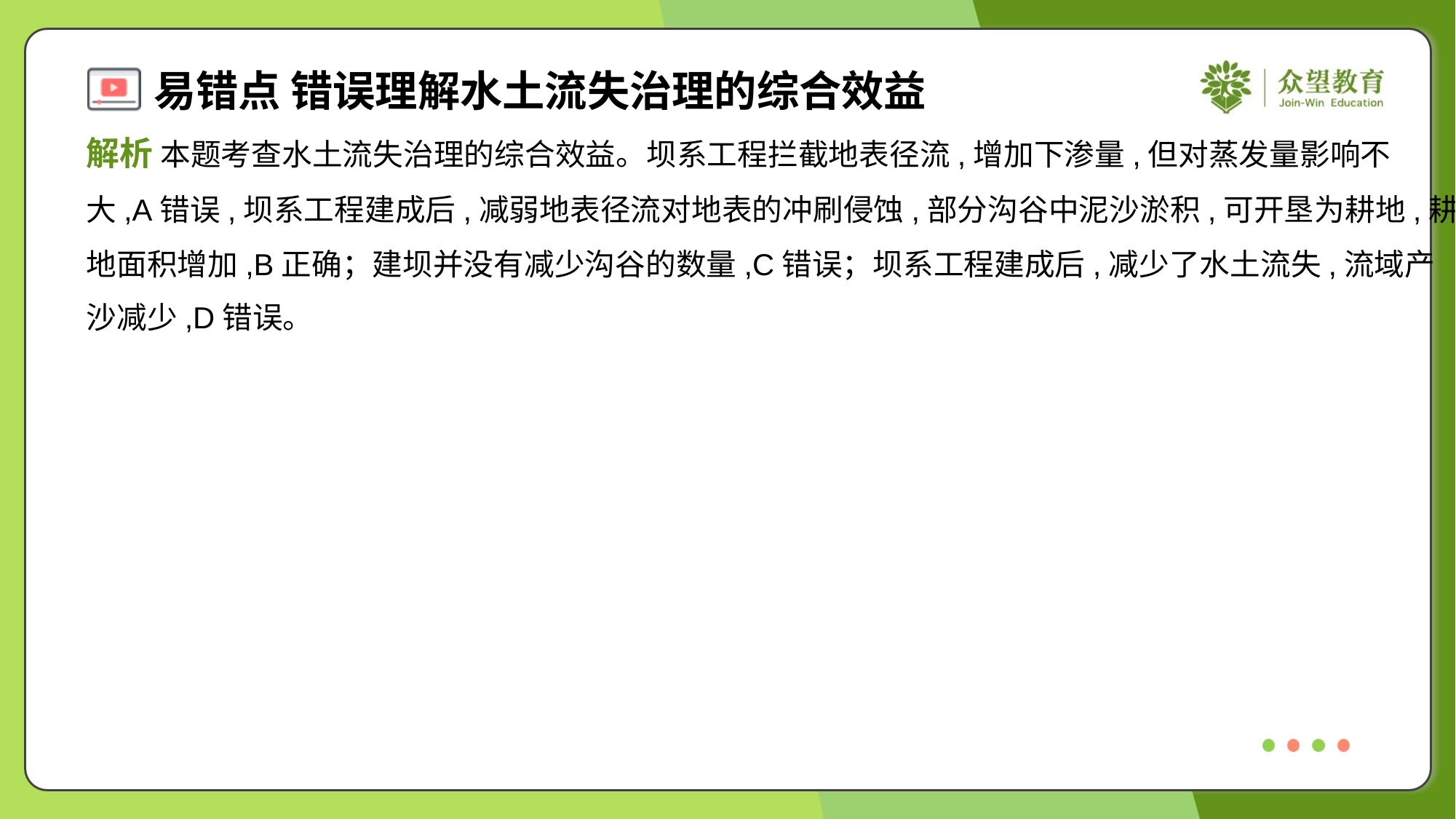

解析 本题考查水土流失治理的综合效益。坝系工程拦截地表径流,增加下渗量,但对蒸发量影响不
大,A错误,坝系工程建成后,减弱地表径流对地表的冲刷侵蚀,部分沟谷中泥沙淤积,可开垦为耕地,耕
地面积增加,B正确；建坝并没有减少沟谷的数量,C错误；坝系工程建成后,减少了水土流失,流域产
沙减少,D错误。